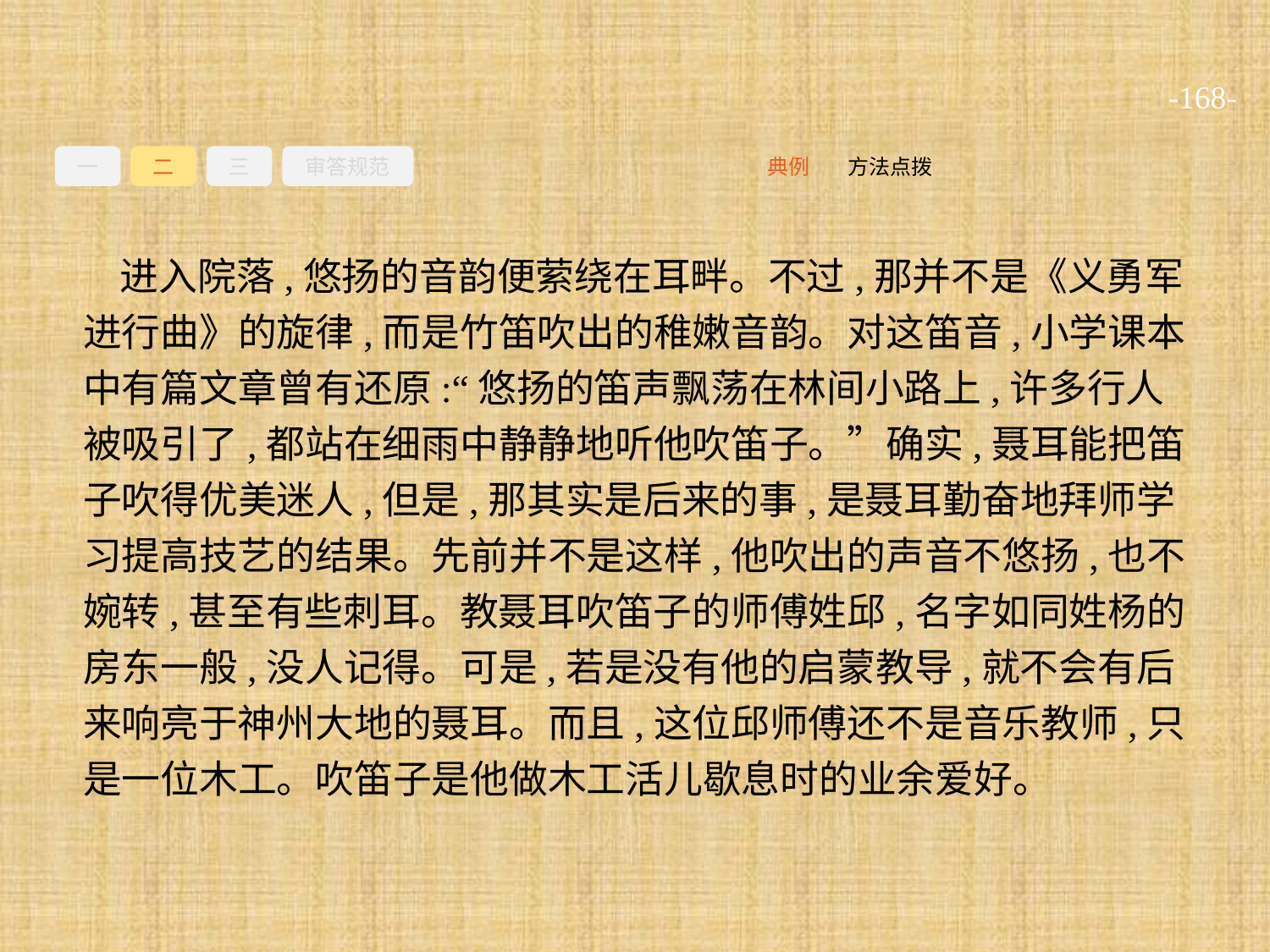

-168-
一
二
三
审答规范
方法点拨
典例
进入院落,悠扬的音韵便萦绕在耳畔。不过,那并不是《义勇军进行曲》的旋律,而是竹笛吹出的稚嫩音韵。对这笛音,小学课本中有篇文章曾有还原:“悠扬的笛声飘荡在林间小路上,许多行人被吸引了,都站在细雨中静静地听他吹笛子。”确实,聂耳能把笛子吹得优美迷人,但是,那其实是后来的事,是聂耳勤奋地拜师学习提高技艺的结果。先前并不是这样,他吹出的声音不悠扬,也不婉转,甚至有些刺耳。教聂耳吹笛子的师傅姓邱,名字如同姓杨的房东一般,没人记得。可是,若是没有他的启蒙教导,就不会有后来响亮于神州大地的聂耳。而且,这位邱师傅还不是音乐教师,只是一位木工。吹笛子是他做木工活儿歇息时的业余爱好。